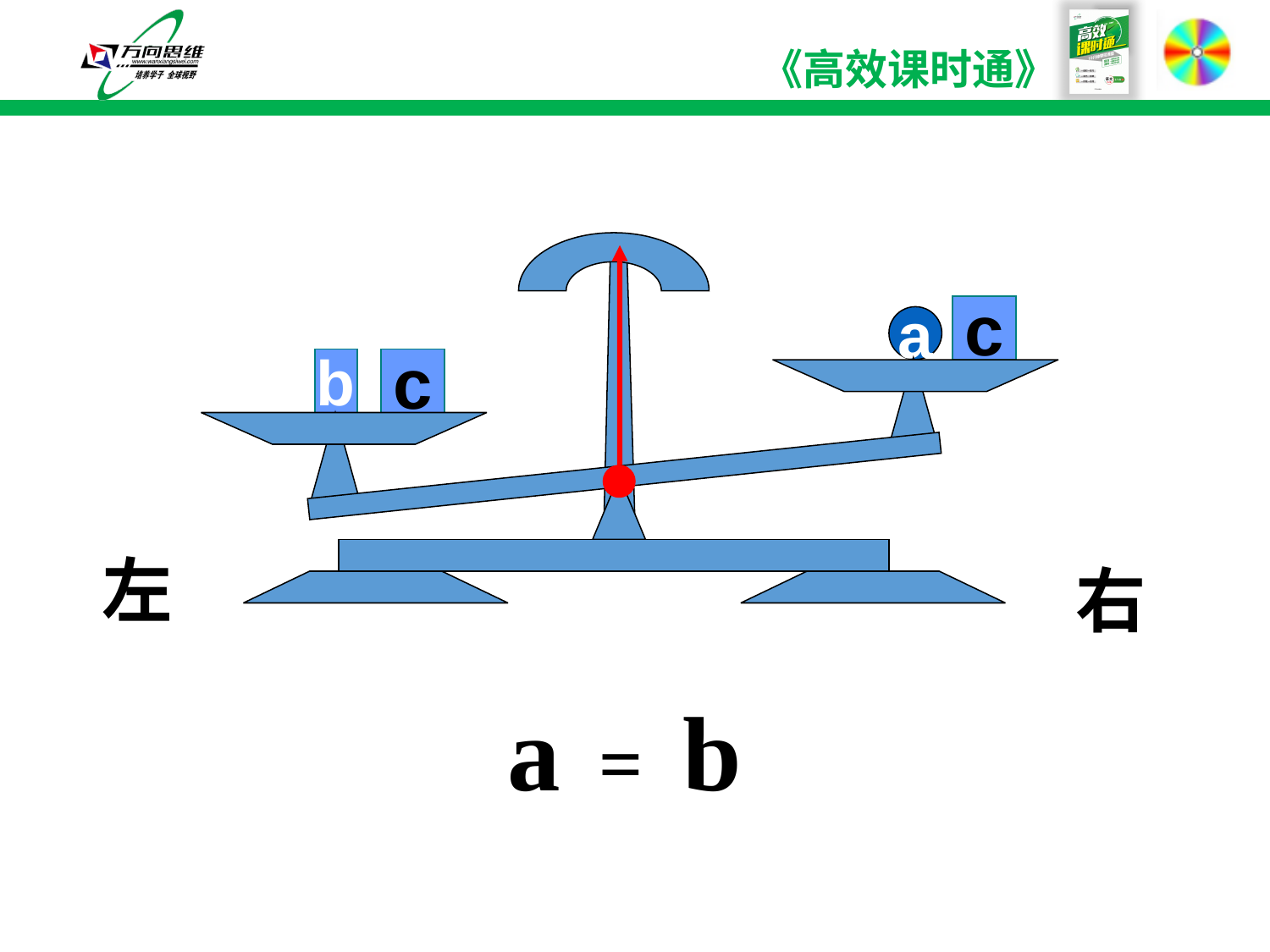

c
a
b
c

左

右

a  =  b